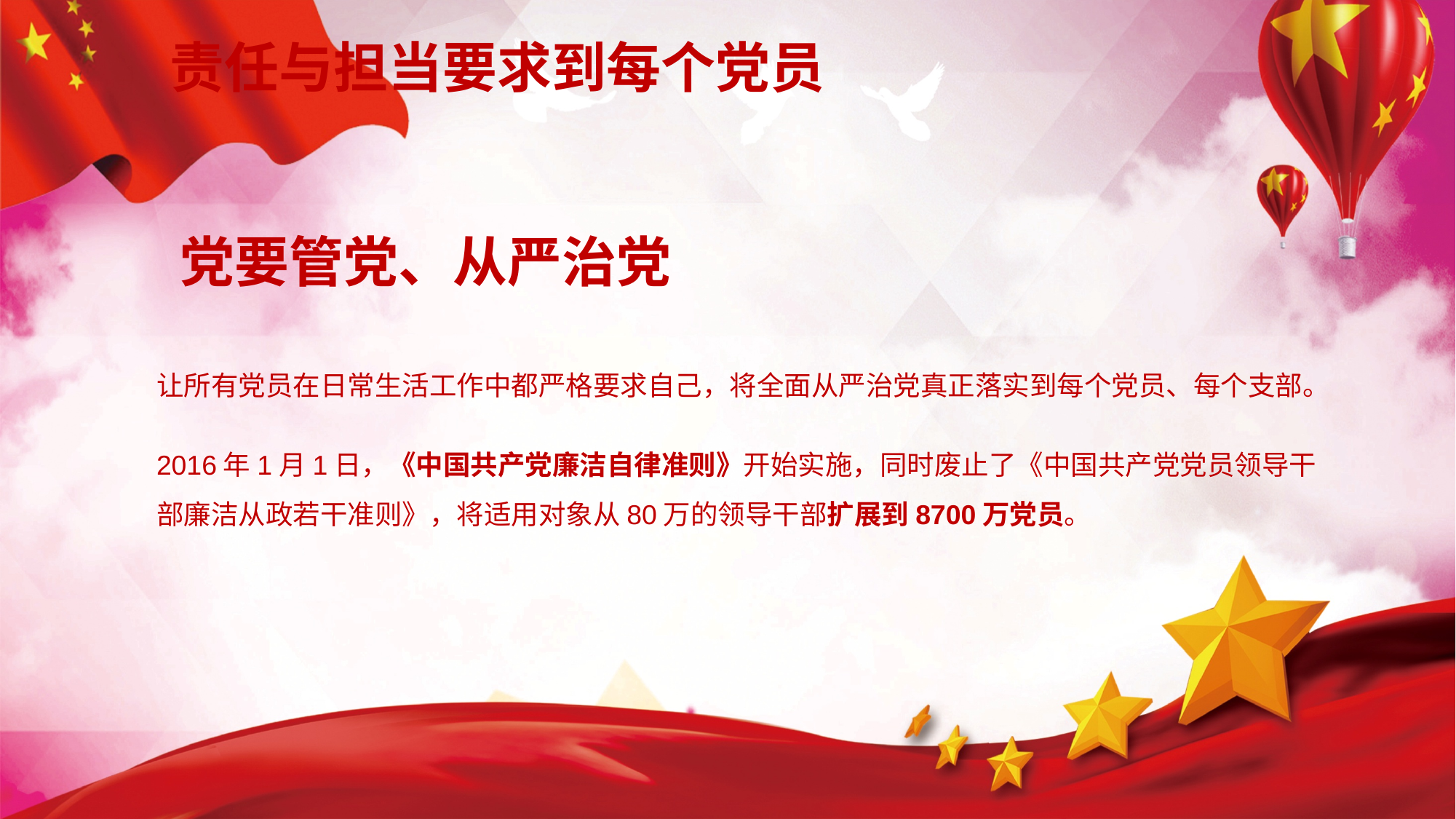

责任与担当要求到每个党员
党要管党、从严治党
让所有党员在日常生活工作中都严格要求自己，将全面从严治党真正落实到每个党员、每个支部。
2016年1月1日，《中国共产党廉洁自律准则》开始实施，同时废止了《中国共产党党员领导干部廉洁从政若干准则》，将适用对象从80万的领导干部扩展到8700万党员。
延时符